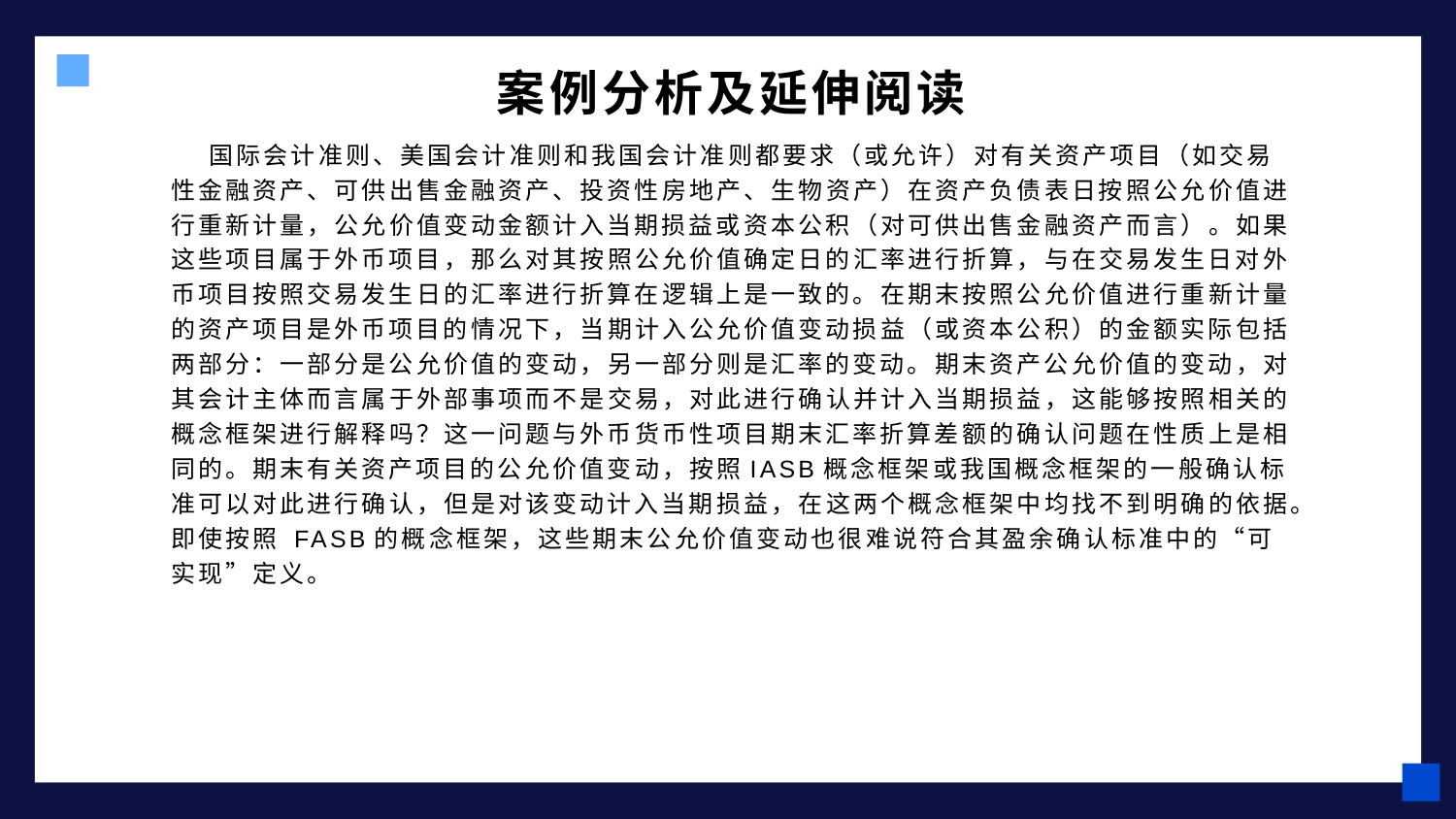

# 案例分析及延伸阅读
国际会计准则、美国会计准则和我国会计准则都要求（或允许）对有关资产项目（如交易性金融资产、可供出售金融资产、投资性房地产、生物资产）在资产负债表日按照公允价值进行重新计量，公允价值变动金额计入当期损益或资本公积（对可供出售金融资产而言）。如果这些项目属于外币项目，那么对其按照公允价值确定日的汇率进行折算，与在交易发生日对外币项目按照交易发生日的汇率进行折算在逻辑上是一致的。在期末按照公允价值进行重新计量的资产项目是外币项目的情况下，当期计入公允价值变动损益（或资本公积）的金额实际包括两部分：一部分是公允价值的变动，另一部分则是汇率的变动。期末资产公允价值的变动，对其会计主体而言属于外部事项而不是交易，对此进行确认并计入当期损益，这能够按照相关的概念框架进行解释吗？这一问题与外币货币性项目期末汇率折算差额的确认问题在性质上是相同的。期末有关资产项目的公允价值变动，按照IASB概念框架或我国概念框架的一般确认标准可以对此进行确认，但是对该变动计入当期损益，在这两个概念框架中均找不到明确的依据。即使按照 FASB的概念框架，这些期末公允价值变动也很难说符合其盈余确认标准中的“可实现”定义。